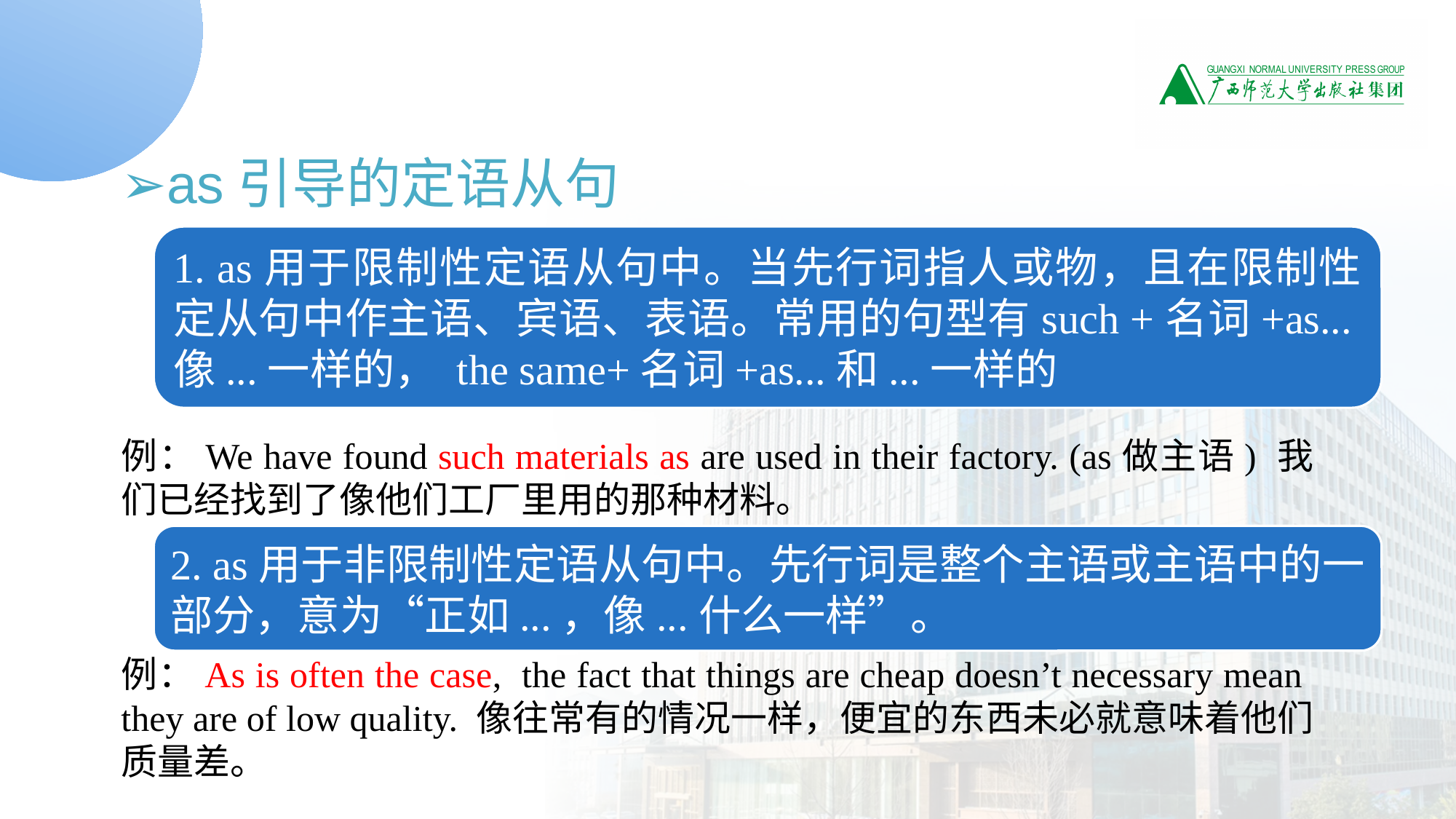

➢as引导的定语从句

例：We have found such materials as are used in their factory. (as做主语) 我们已经找到了像他们工厂里用的那种材料。

例：As is often the case,  the fact that things are cheap doesn’t necessary mean  they are of low quality. 像往常有的情况一样，便宜的东西未必就意味着他们质量差。

1. as用于限制性定语从句中。当先行词指人或物，且在限制性定从句中作主语、宾语、表语。常用的句型有such +名词+as...像...一样的， the same+名词+as...和...一样的
2. as用于非限制性定语从句中。先行词是整个主语或主语中的一部分，意为“正如...，像...什么一样”。